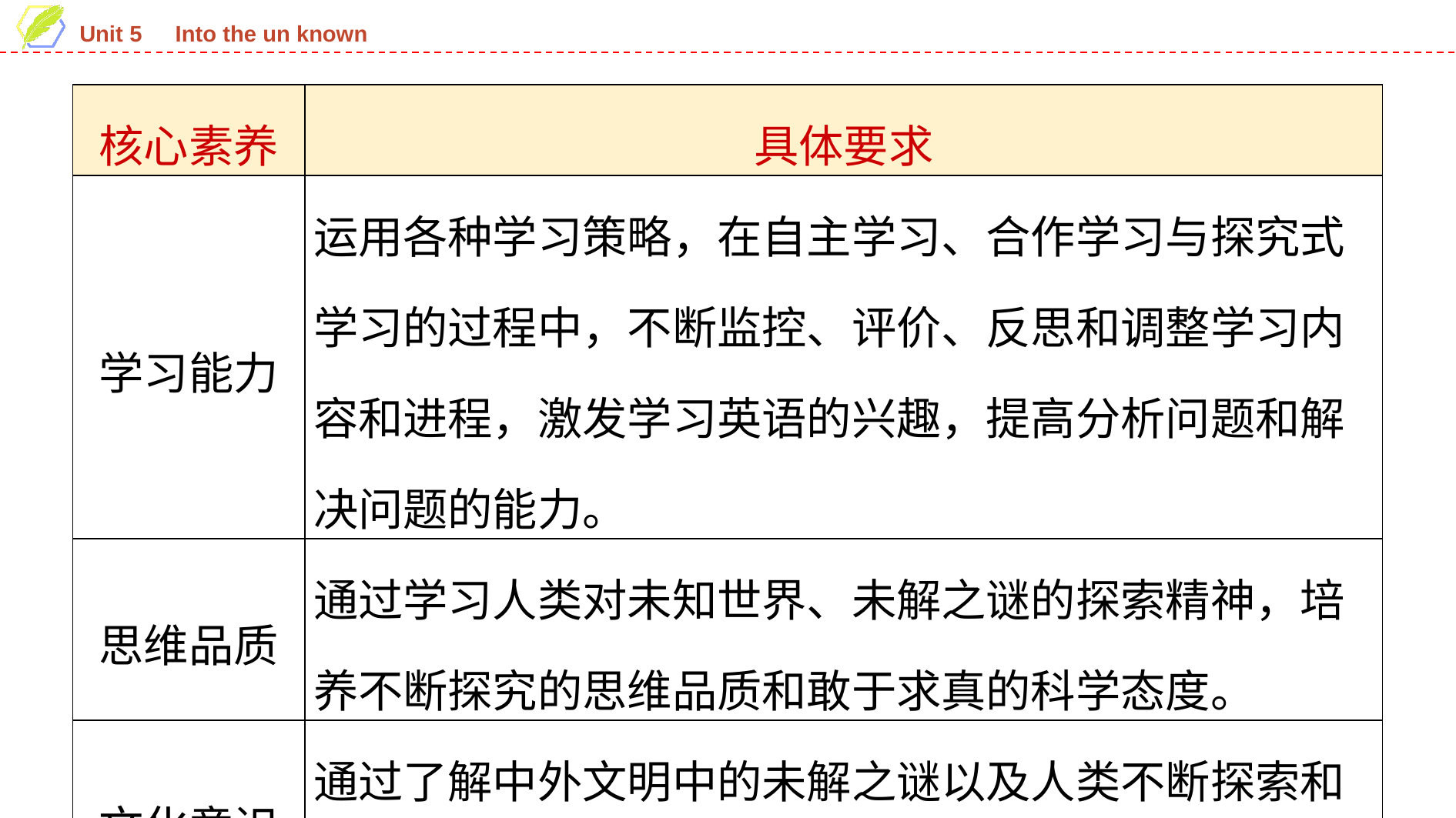

| 核心素养 | 具体要求 |
| --- | --- |
| 学习能力 | 运用各种学习策略，在自主学习、合作学习与探究式学习的过程中，不断监控、评价、反思和调整学习内容和进程，激发学习英语的兴趣，提高分析问题和解决问题的能力。 |
| 思维品质 | 通过学习人类对未知世界、未解之谜的探索精神，培养不断探究的思维品质和敢于求真的科学态度。 |
| 文化意识 | 通过了解中外文明中的未解之谜以及人类不断探索和探究的过程，深化对单元主题意义的理解。 |